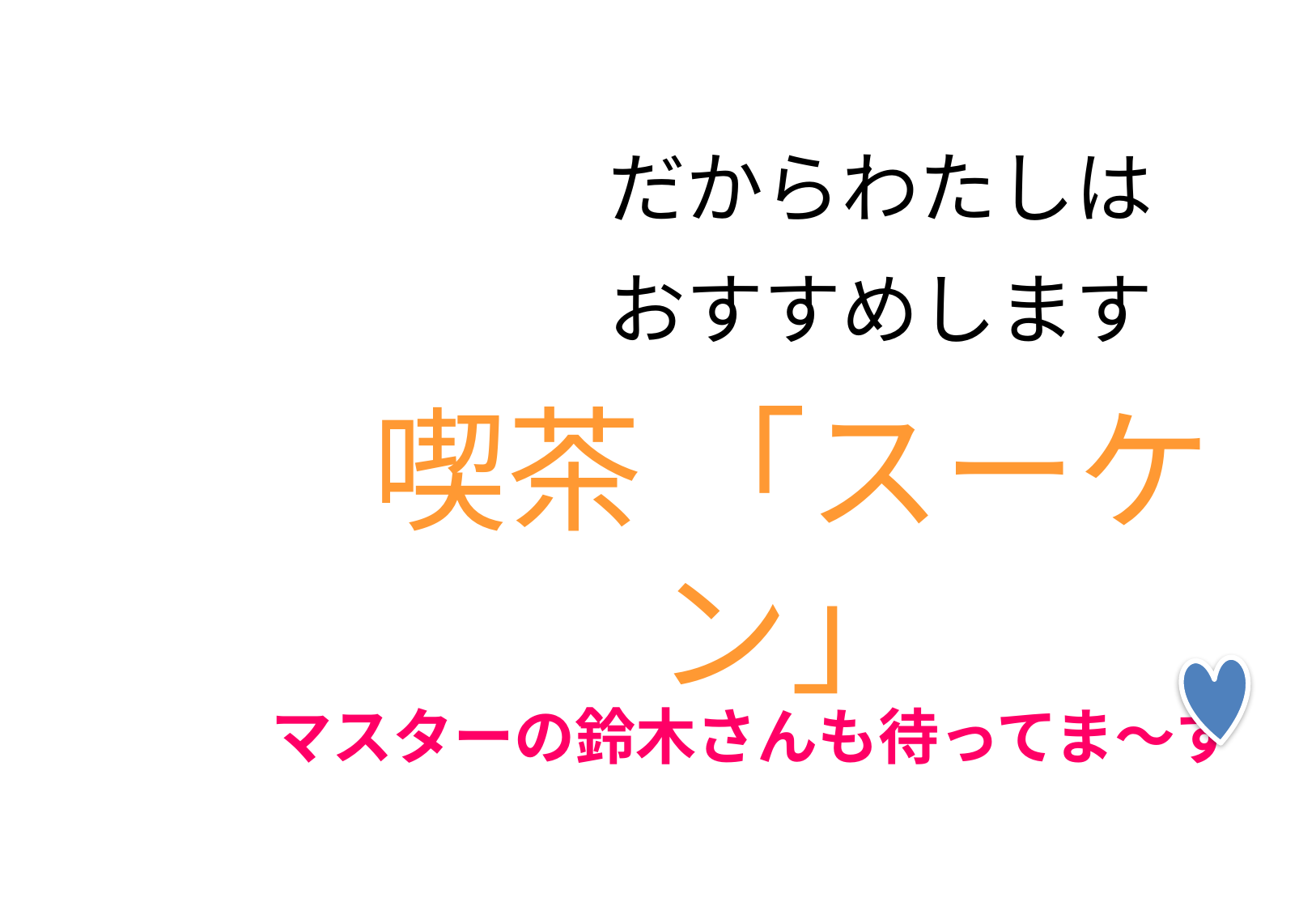

# だからわたしは おすすめします
喫茶 「スーケン」

マスターの鈴木さんも待ってま～す